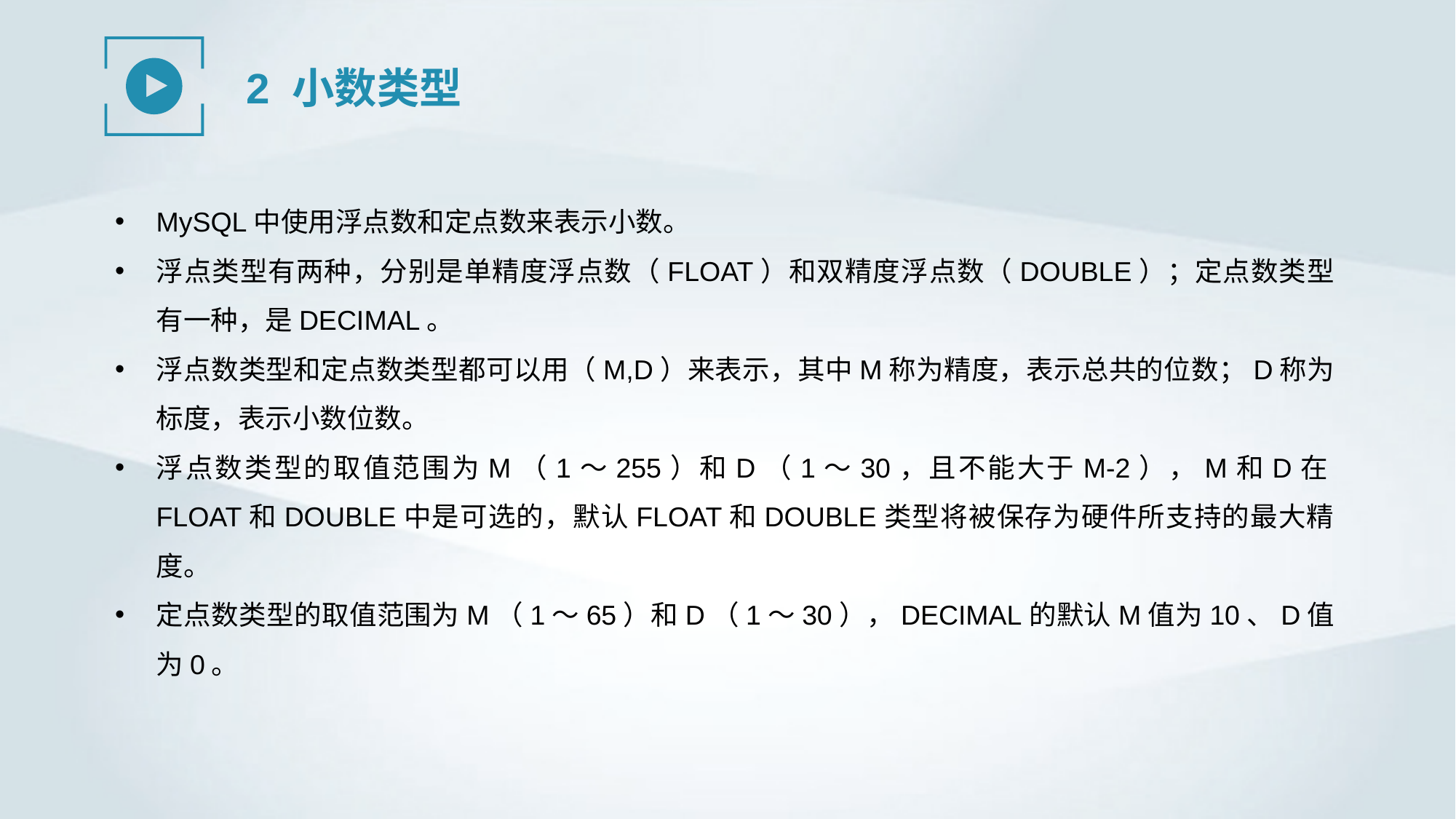

2 小数类型
MySQL中使用浮点数和定点数来表示小数。
浮点类型有两种，分别是单精度浮点数（FLOAT）和双精度浮点数（DOUBLE）；定点数类型有一种，是DECIMAL。
浮点数类型和定点数类型都可以用（M,D）来表示，其中M称为精度，表示总共的位数；D称为标度，表示小数位数。
浮点数类型的取值范围为M（1～255）和D（1～30，且不能大于M-2），M和D在FLOAT和DOUBLE中是可选的，默认FLOAT和DOUBLE类型将被保存为硬件所支持的最大精度。
定点数类型的取值范围为M（1～65）和D（1～30），DECIMAL的默认M值为10、D值为0。